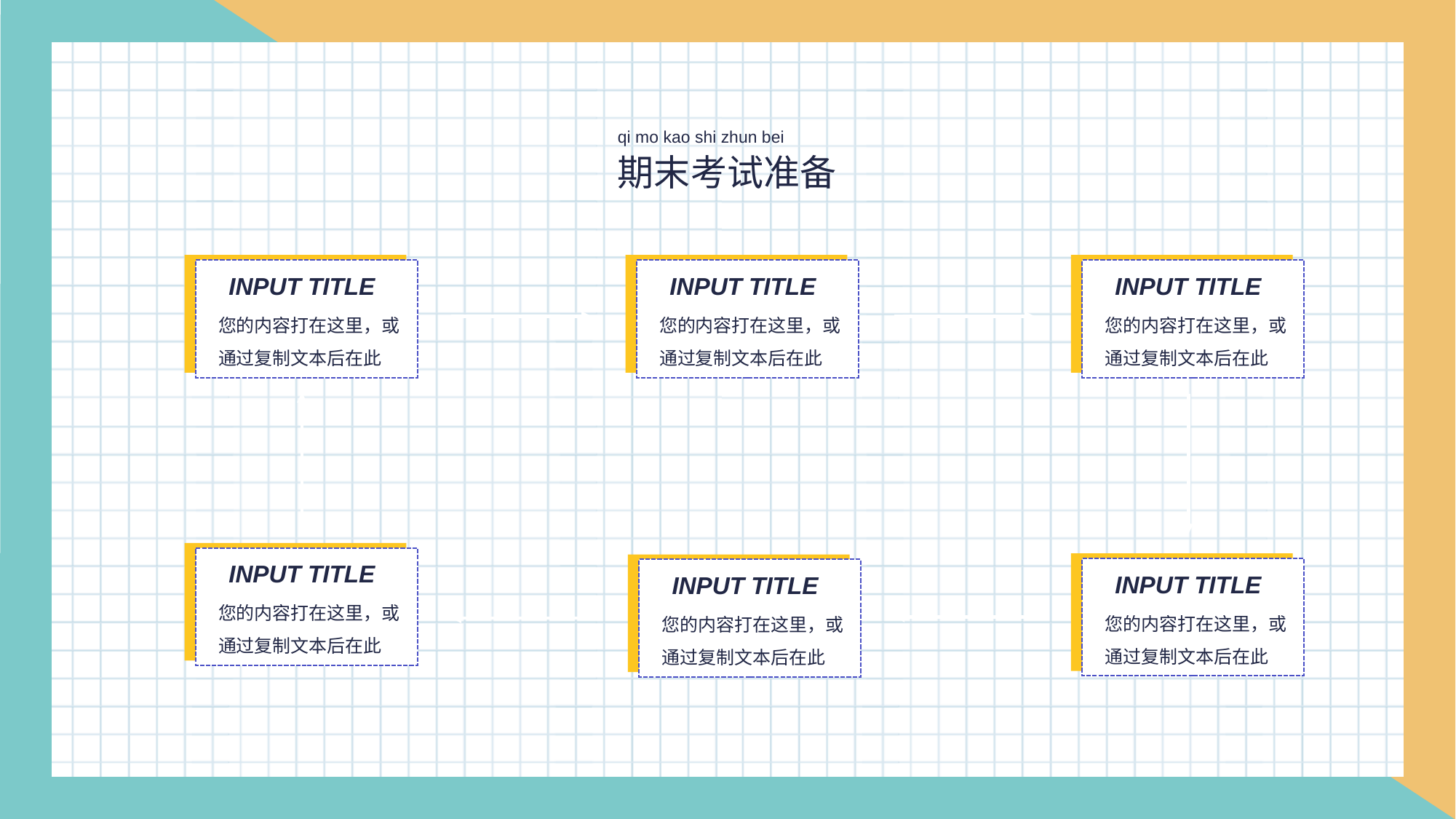

qi mo kao shi zhun bei
期末考试准备

INPUT TITLE
您的内容打在这里，或通过复制文本后在此

INPUT TITLE
您的内容打在这里，或通过复制文本后在此

INPUT TITLE
您的内容打在这里，或通过复制文本后在此

INPUT TITLE
您的内容打在这里，或通过复制文本后在此

INPUT TITLE
您的内容打在这里，或通过复制文本后在此

INPUT TITLE
您的内容打在这里，或通过复制文本后在此